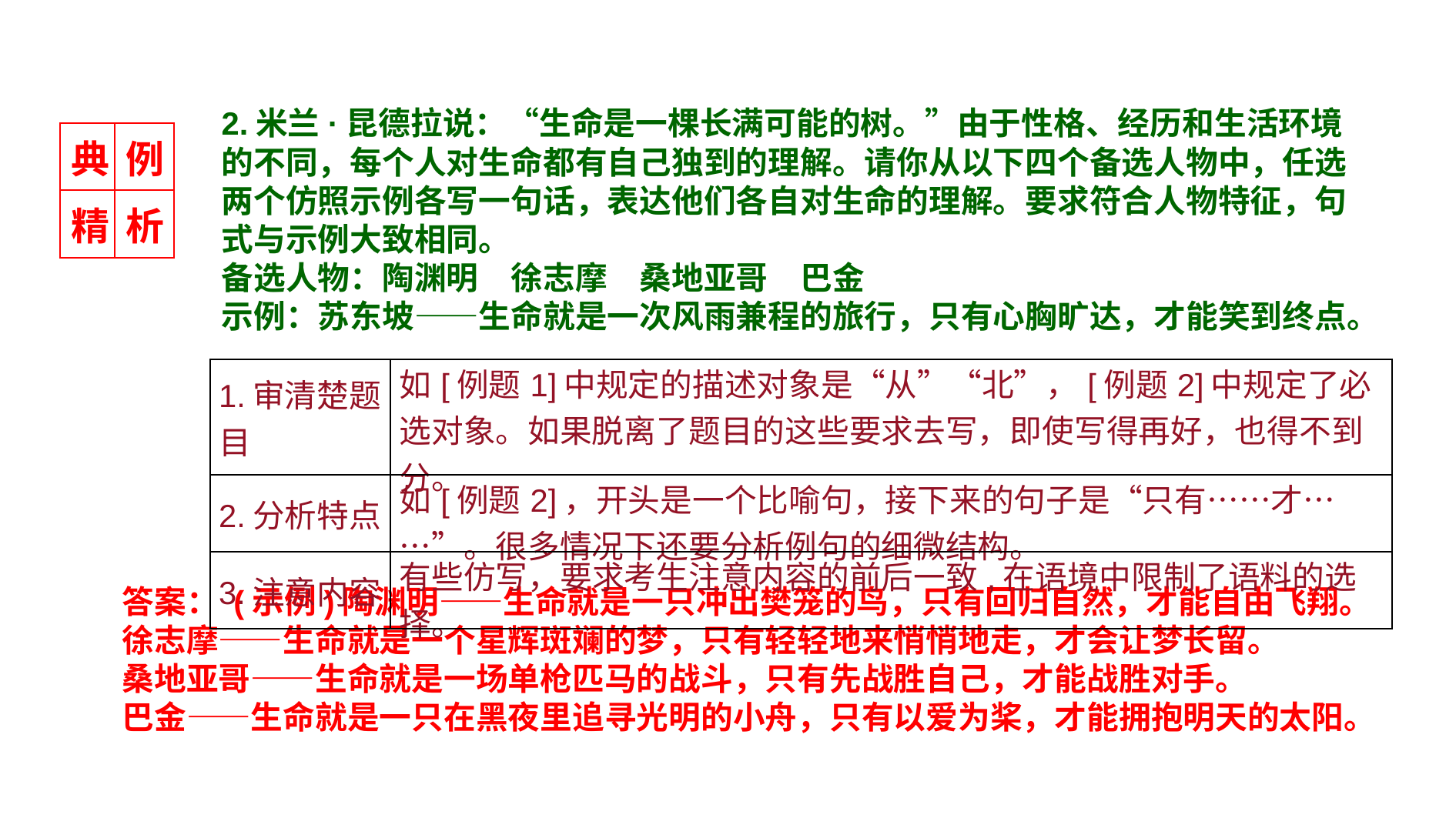

2.米兰·昆德拉说：“生命是一棵长满可能的树。”由于性格、经历和生活环境的不同，每个人对生命都有自己独到的理解。请你从以下四个备选人物中，任选两个仿照示例各写一句话，表达他们各自对生命的理解。要求符合人物特征，句式与示例大致相同。
备选人物：陶渊明　徐志摩　桑地亚哥　巴金
示例：苏东坡——生命就是一次风雨兼程的旅行，只有心胸旷达，才能笑到终点。
| 典 | 例 |
| --- | --- |
| 精 | 析 |
| 1.审清楚题目 | 如[例题1]中规定的描述对象是“从”“北”，[例题2]中规定了必选对象。如果脱离了题目的这些要求去写，即使写得再好，也得不到分。 |
| --- | --- |
| 2.分析特点 | 如[例题2]，开头是一个比喻句，接下来的句子是“只有……才……”。很多情况下还要分析例句的细微结构。 |
| 3.注意内容 | 有些仿写，要求考生注意内容的前后一致,在语境中限制了语料的选择。 |
答案： (示例)陶渊明——生命就是一只冲出樊笼的鸟，只有回归自然，才能自由飞翔。
徐志摩——生命就是一个星辉斑斓的梦，只有轻轻地来悄悄地走，才会让梦长留。
桑地亚哥——生命就是一场单枪匹马的战斗，只有先战胜自己，才能战胜对手。
巴金——生命就是一只在黑夜里追寻光明的小舟，只有以爱为桨，才能拥抱明天的太阳。